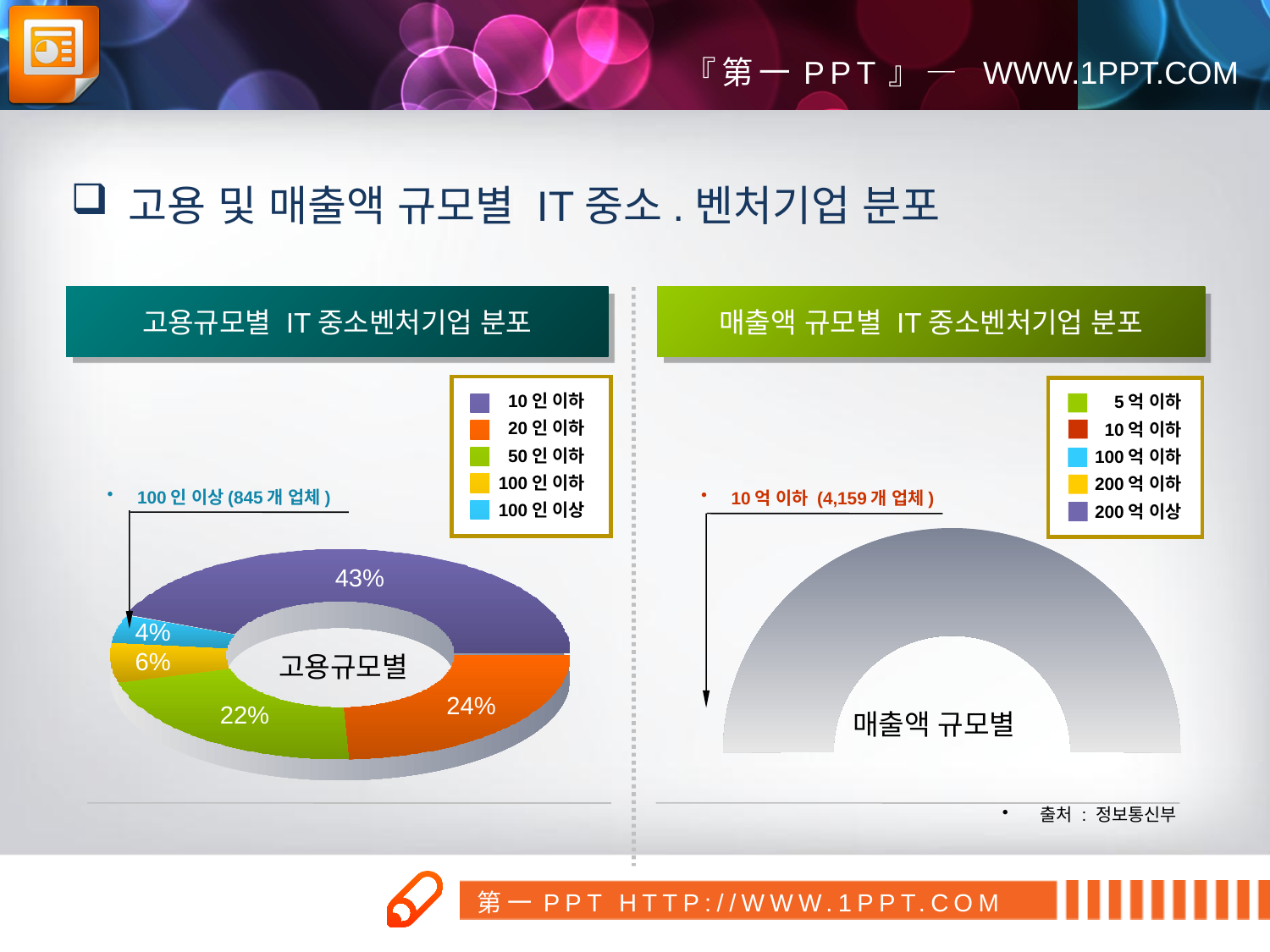

고용 및 매출액 규모별 IT중소.벤처기업 분포
고용규모별 IT중소벤처기업 분포

매출액 규모별 IT중소벤처기업 분포

10인 이하
20인 이하
50인 이하
100인 이하
100인 이상
5억 이하
10억 이하
100억 이하
200억 이하
200억 이상

100인 이상(845개 업체)
10억 이하 (4,159개 업체)

43%

4%
6%
24%
22%

고용규모별
매출액 규모별
 출처 : 정보통신부